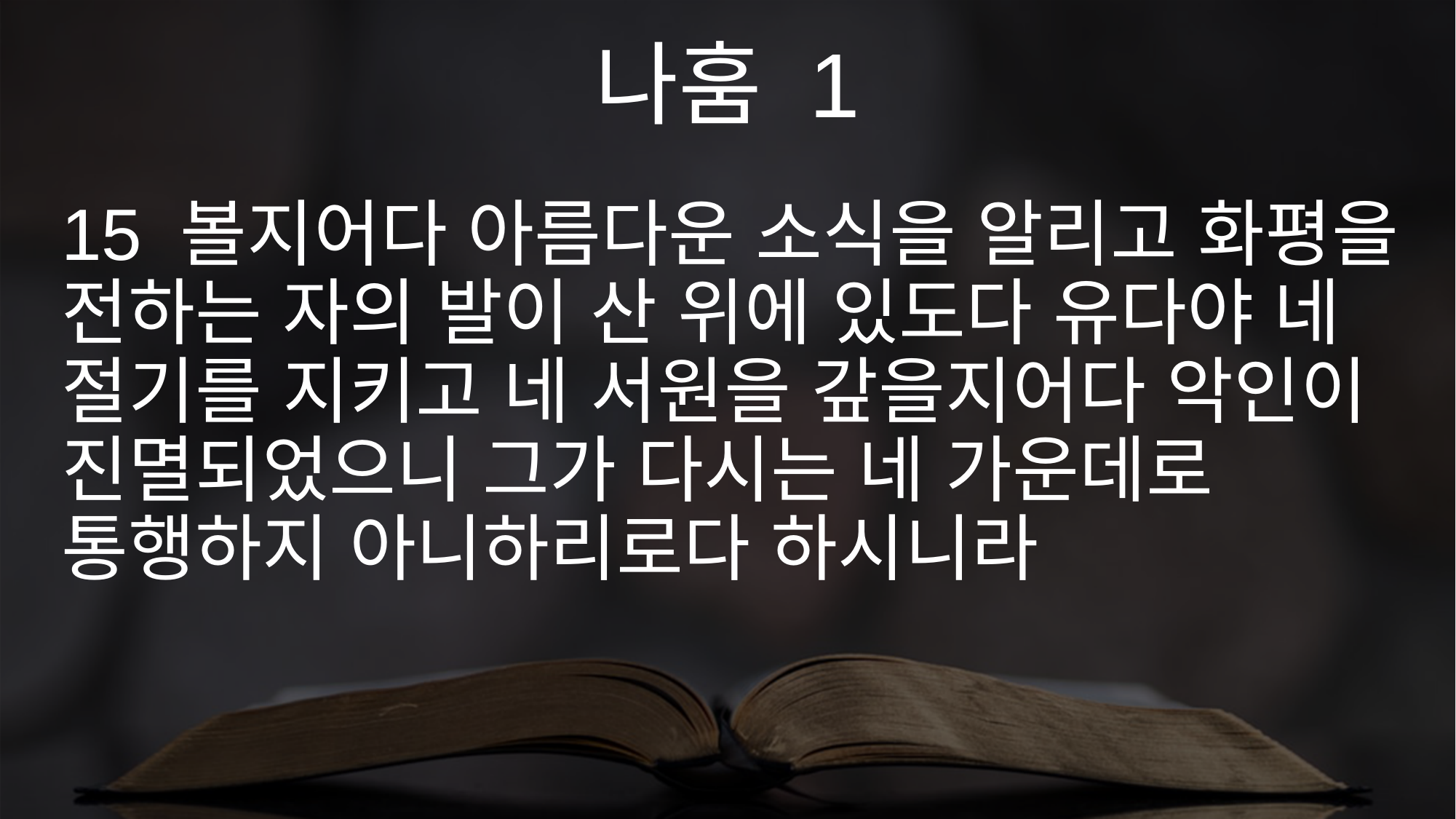

나훔 1
15 볼지어다 아름다운 소식을 알리고 화평을 전하는 자의 발이 산 위에 있도다 유다야 네 절기를 지키고 네 서원을 갚을지어다 악인이 진멸되었으니 그가 다시는 네 가운데로 통행하지 아니하리로다 하시니라